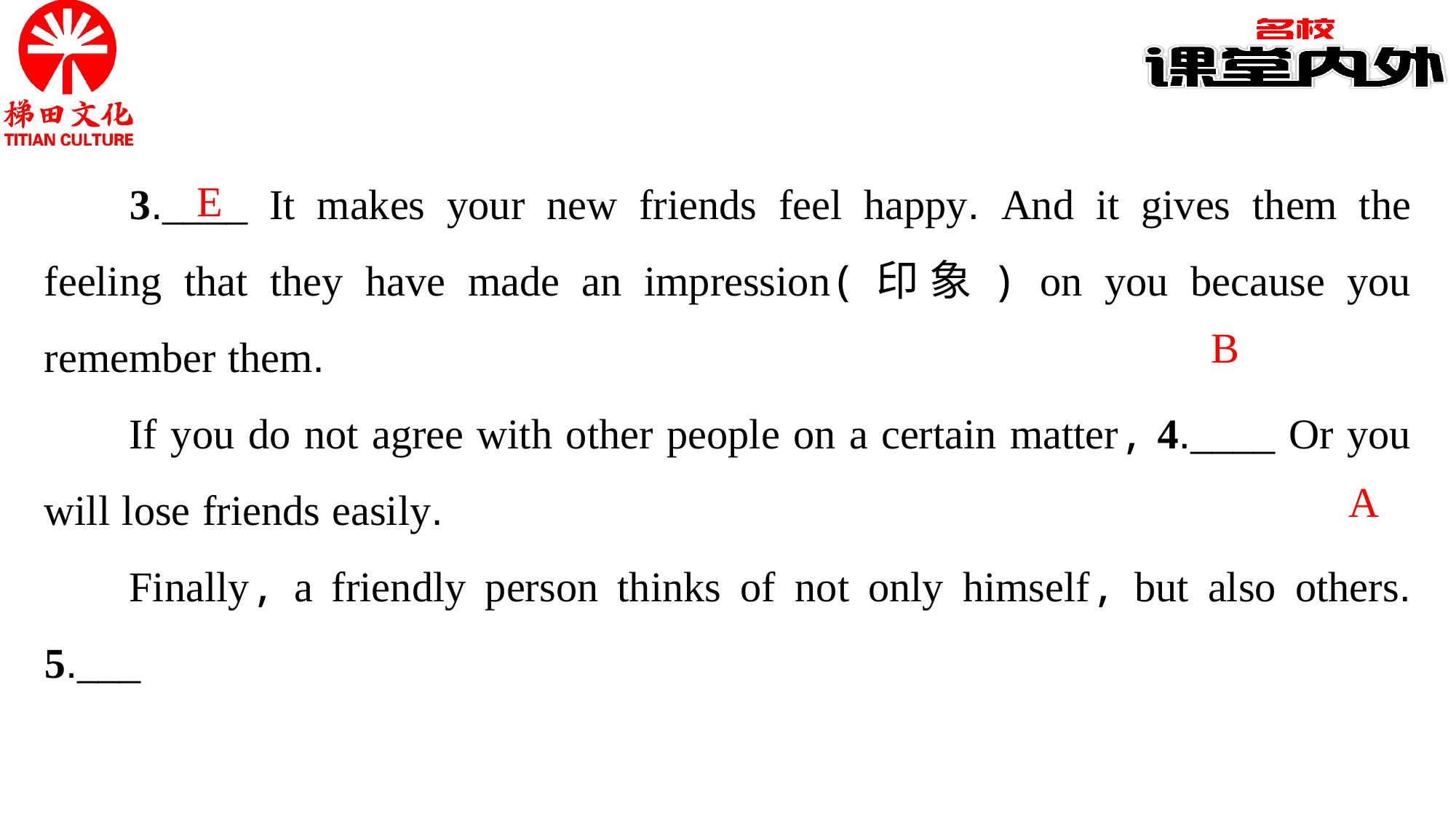

3.____ It makes your new friends feel happy. And it gives them the feeling that they have made an impression(印象) on you because you remember them.
If you do not agree with other people on a certain matter, 4.____ Or you will lose friends easily.
Finally, a friendly person thinks of not only himself, but also others. 5.___
E
B
A